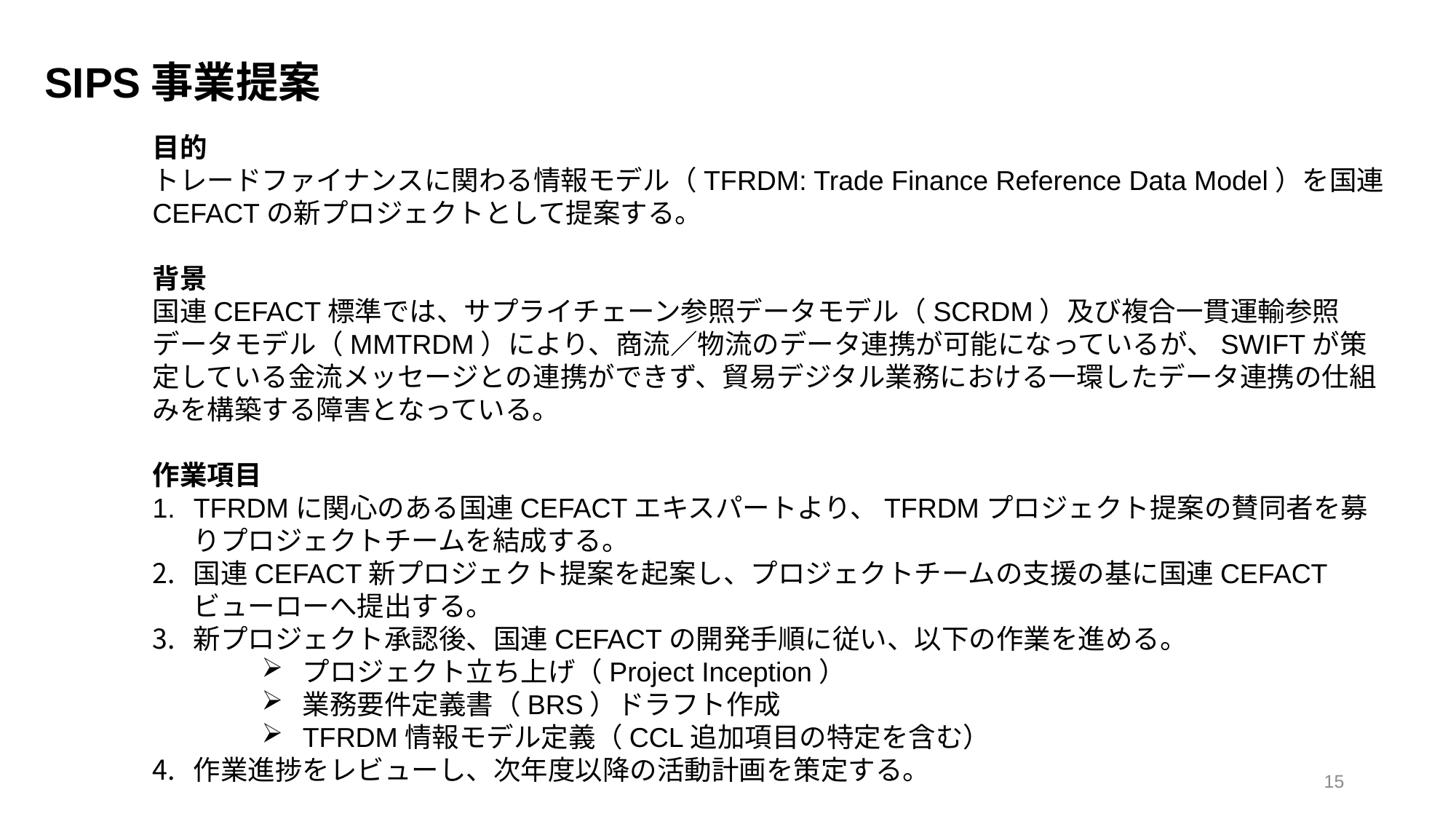

SIPS事業提案
目的
トレードファイナンスに関わる情報モデル（TFRDM: Trade Finance Reference Data Model）を国連CEFACTの新プロジェクトとして提案する。

背景
国連CEFACT標準では、サプライチェーン参照データモデル（SCRDM）及び複合一貫運輸参照データモデル（MMTRDM）により、商流／物流のデータ連携が可能になっているが、SWIFTが策定している金流メッセージとの連携ができず、貿易デジタル業務における一環したデータ連携の仕組みを構築する障害となっている。

作業項目
TFRDMに関心のある国連CEFACTエキスパートより、TFRDMプロジェクト提案の賛同者を募りプロジェクトチームを結成する。
国連CEFACT新プロジェクト提案を起案し、プロジェクトチームの支援の基に国連CEFACTビューローへ提出する。
新プロジェクト承認後、国連CEFACTの開発手順に従い、以下の作業を進める。
プロジェクト立ち上げ（Project Inception）
業務要件定義書（BRS）ドラフト作成
TFRDM情報モデル定義（CCL追加項目の特定を含む）
作業進捗をレビューし、次年度以降の活動計画を策定する。
15